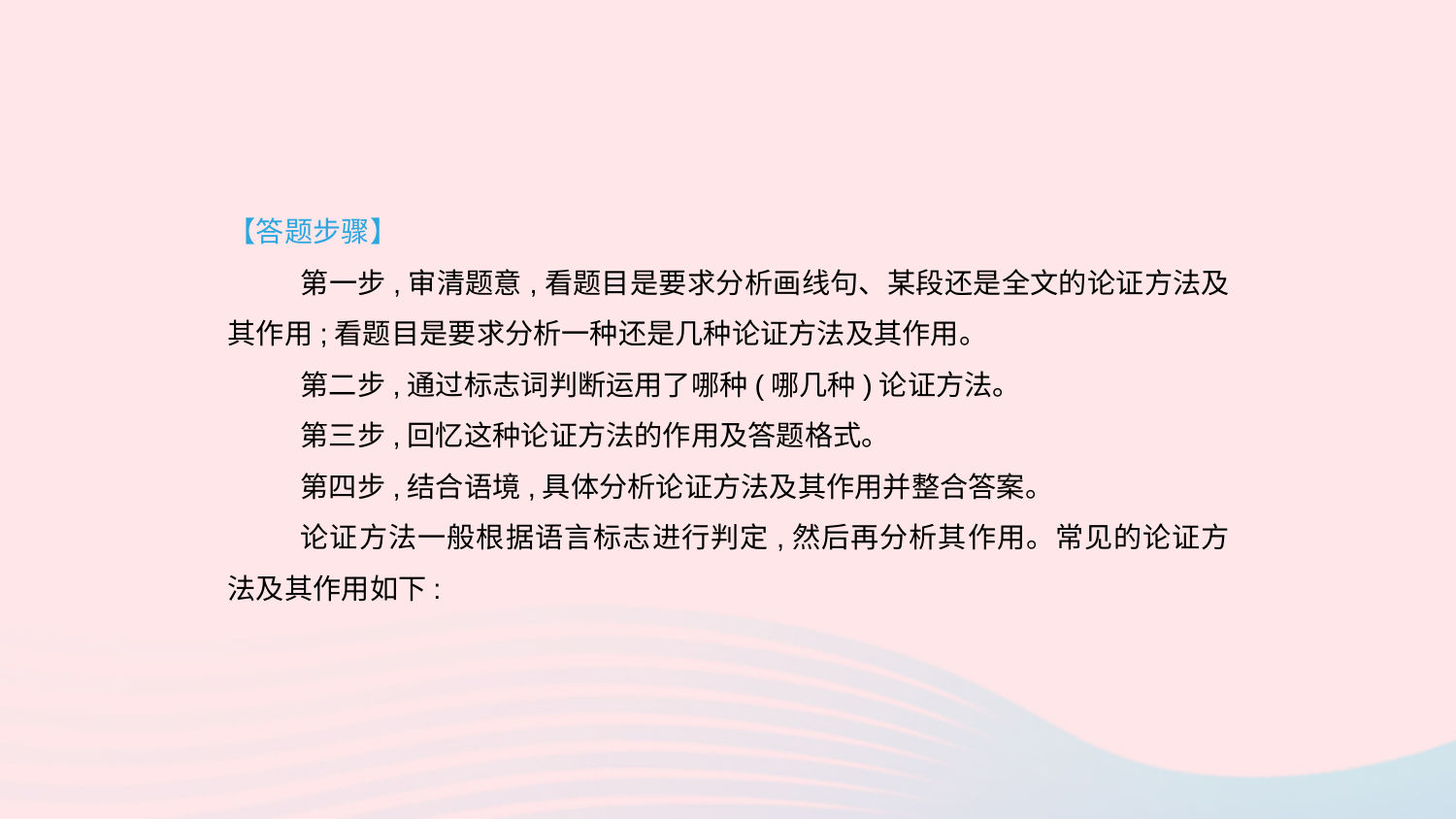

【答题步骤】
第一步,审清题意,看题目是要求分析画线句、某段还是全文的论证方法及其作用;看题目是要求分析一种还是几种论证方法及其作用。
第二步,通过标志词判断运用了哪种(哪几种)论证方法。
第三步,回忆这种论证方法的作用及答题格式。
第四步,结合语境,具体分析论证方法及其作用并整合答案。
论证方法一般根据语言标志进行判定,然后再分析其作用。常见的论证方法及其作用如下: